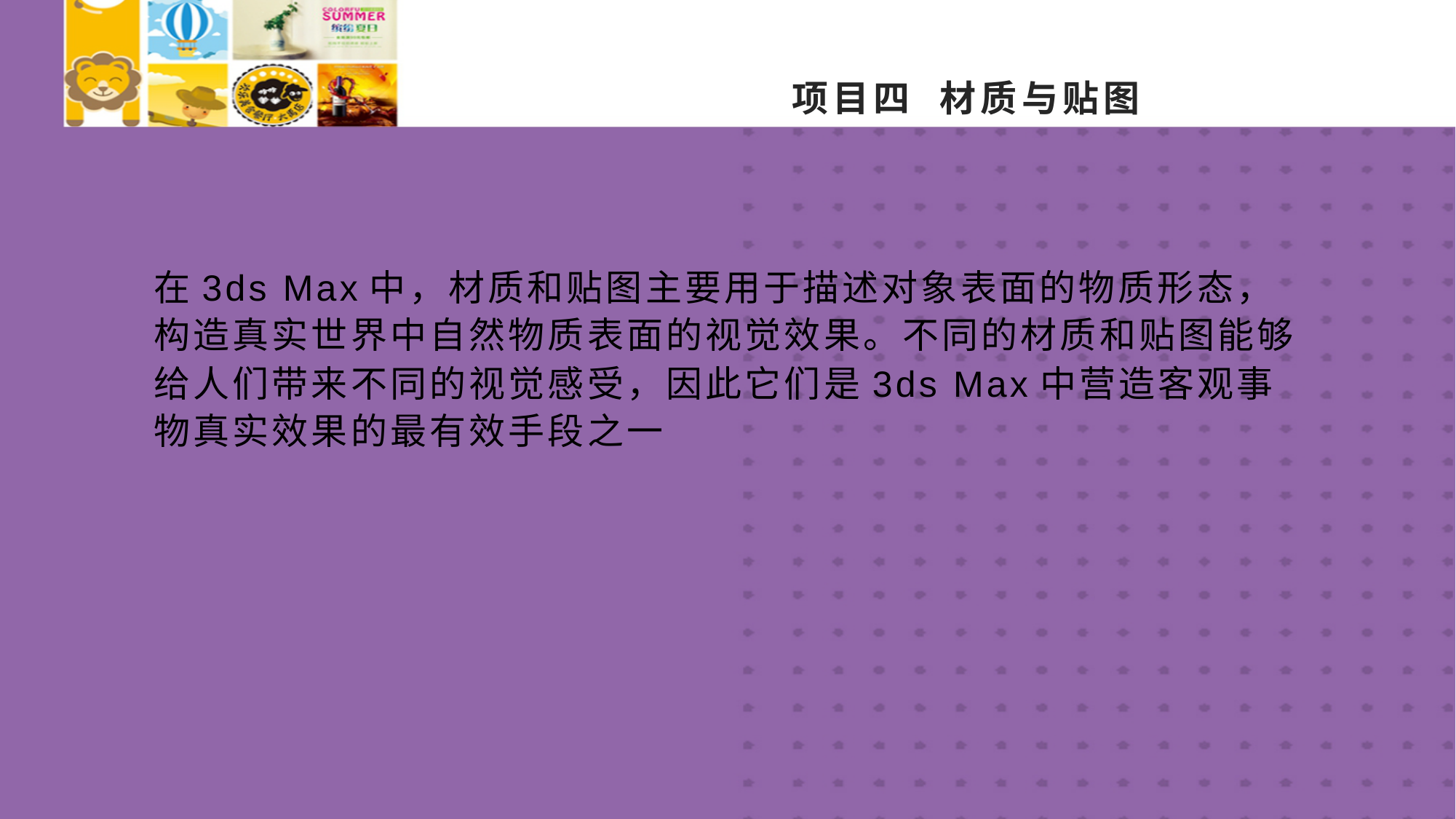

# 项目四  材质与贴图
在3ds Max中，材质和贴图主要用于描述对象表面的物质形态，构造真实世界中自然物质表面的视觉效果。不同的材质和贴图能够给人们带来不同的视觉感受，因此它们是3ds Max中营造客观事物真实效果的最有效手段之一